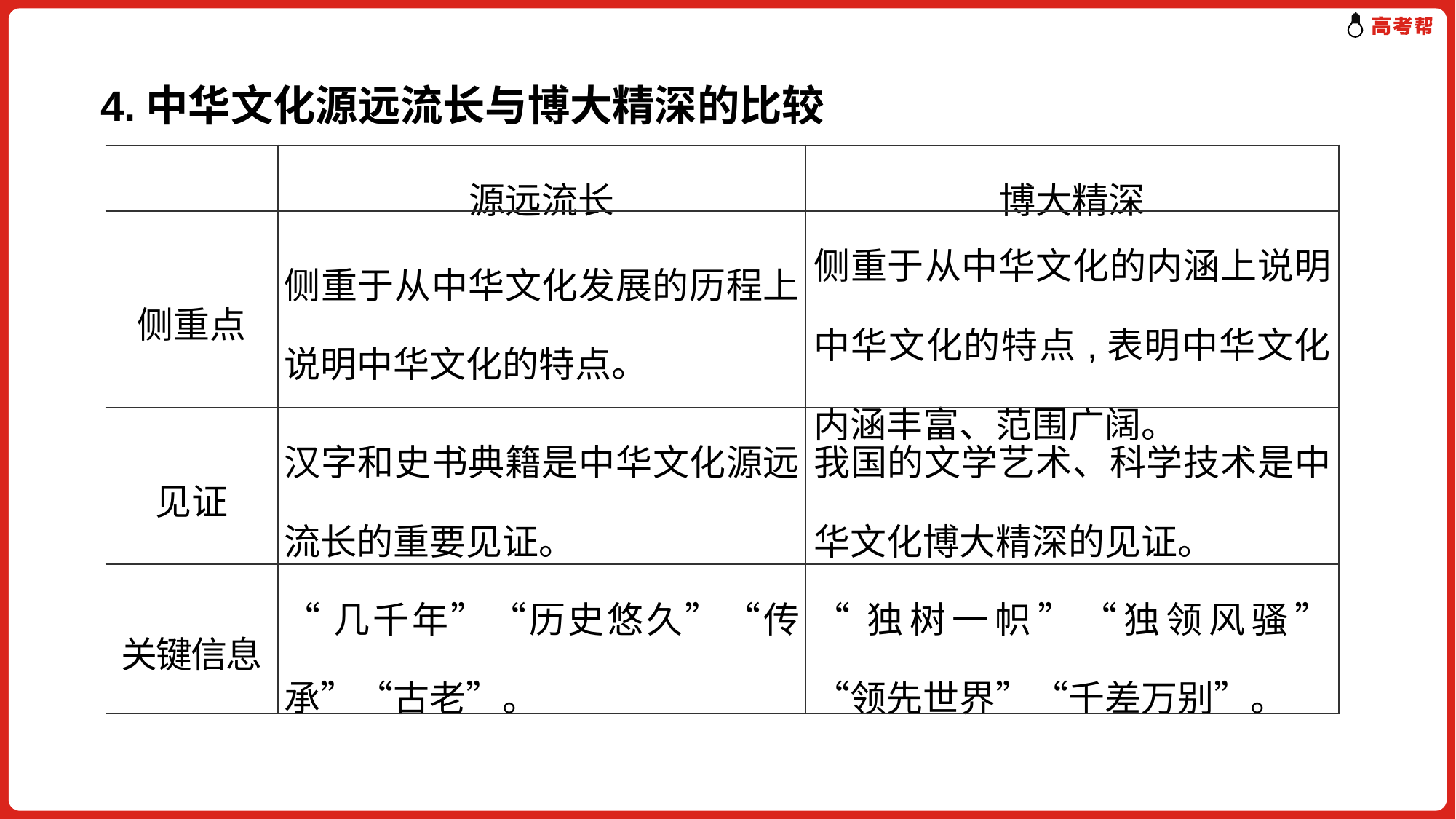

4.中华文化源远流长与博大精深的比较
|  | 源远流长 | 博大精深 |
| --- | --- | --- |
| 侧重点 | 侧重于从中华文化发展的历程上说明中华文化的特点。 | 侧重于从中华文化的内涵上说明中华文化的特点,表明中华文化内涵丰富、范围广阔。 |
| 见证 | 汉字和史书典籍是中华文化源远流长的重要见证。 | 我国的文学艺术、科学技术是中华文化博大精深的见证。 |
| 关键信息 | “几千年”“历史悠久”“传承”“古老”。 | “独树一帜”“独领风骚”“领先世界”“千差万别”。 |